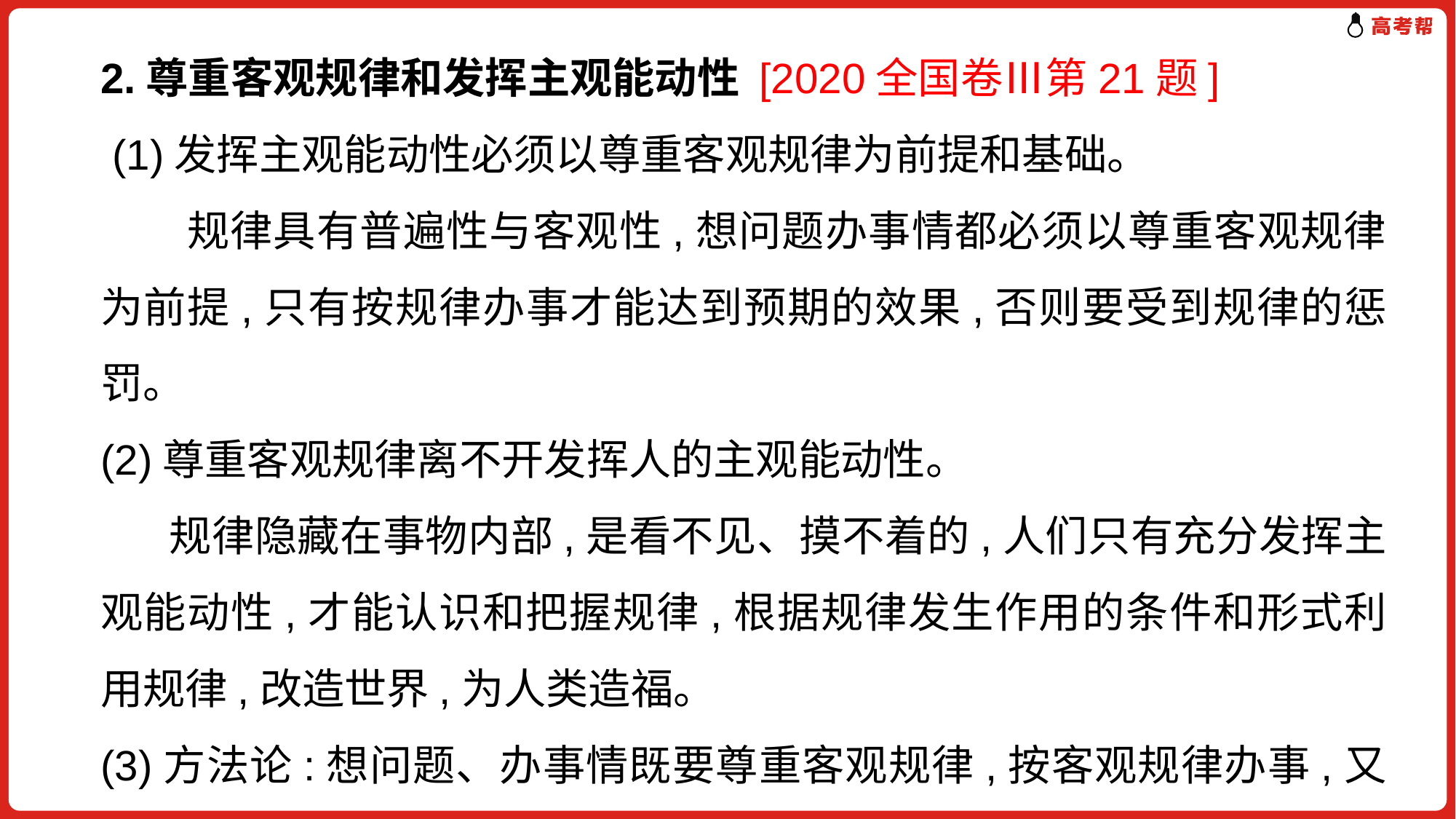

2.尊重客观规律和发挥主观能动性 [2020全国卷Ⅲ第21题]
 (1)发挥主观能动性必须以尊重客观规律为前提和基础。
　　规律具有普遍性与客观性,想问题办事情都必须以尊重客观规律为前提,只有按规律办事才能达到预期的效果,否则要受到规律的惩罚。
(2)尊重客观规律离不开发挥人的主观能动性。
      规律隐藏在事物内部,是看不见、摸不着的,人们只有充分发挥主观能动性,才能认识和把握规律,根据规律发生作用的条件和形式利用规律,改造世界,为人类造福。
(3)方法论:想问题、办事情既要尊重客观规律,按客观规律办事,又要充分发挥主观能动性,把尊重客观规律和发挥主观能动性结合起来。